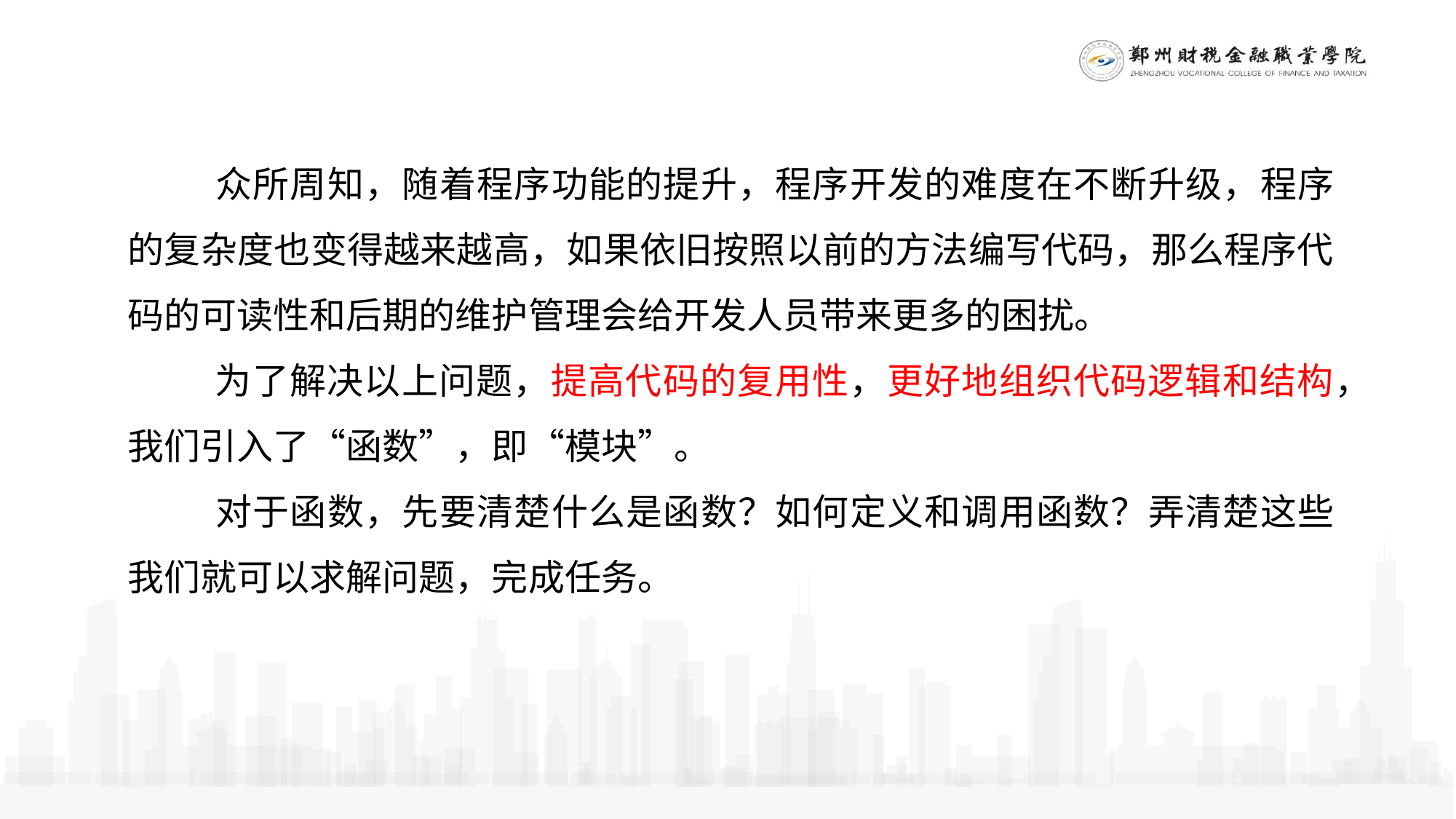

众所周知，随着程序功能的提升，程序开发的难度在不断升级，程序的复杂度也变得越来越高，如果依旧按照以前的方法编写代码，那么程序代码的可读性和后期的维护管理会给开发人员带来更多的困扰。
     为了解决以上问题，提高代码的复用性，更好地组织代码逻辑和结构，我们引入了“函数”，即“模块”。
     对于函数，先要清楚什么是函数？如何定义和调用函数？弄清楚这些我们就可以求解问题，完成任务。